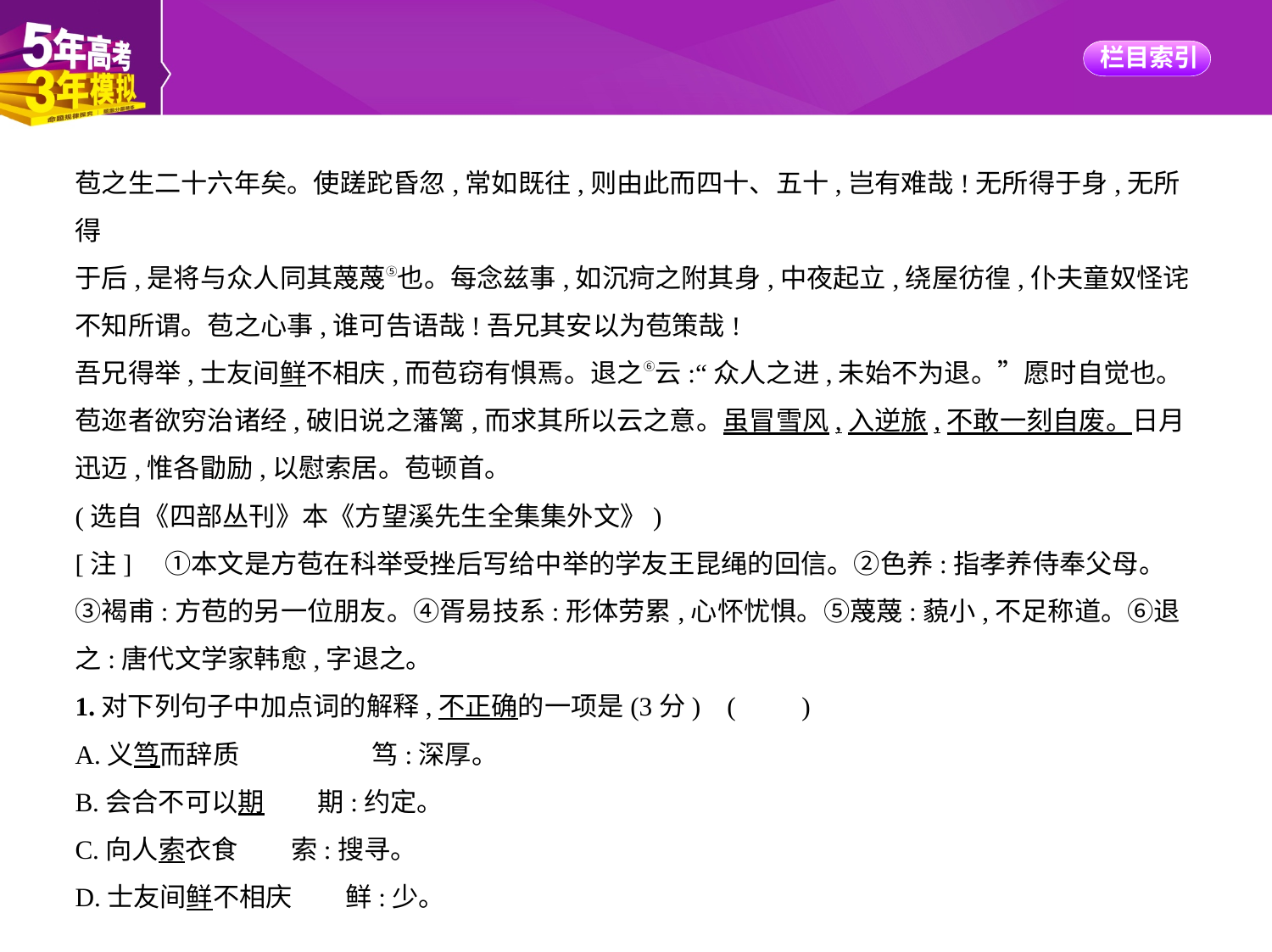

苞之生二十六年矣。使蹉跎昏忽,常如既往,则由此而四十、五十,岂有难哉!无所得于身,无所得
于后,是将与众人同其蔑蔑⑤也。每念兹事,如沉疴之附其身,中夜起立,绕屋彷徨,仆夫童奴怪诧
不知所谓。苞之心事,谁可告语哉!吾兄其安以为苞策哉!
吾兄得举,士友间鲜不相庆,而苞窃有惧焉。退之⑥云:“众人之进,未始不为退。”愿时自觉也。
苞迩者欲穷治诸经,破旧说之藩篱,而求其所以云之意。虽冒雪风,入逆旅,不敢一刻自废。日月
迅迈,惟各勖励,以慰索居。苞顿首。
(选自《四部丛刊》本《方望溪先生全集集外文》)
[注]　①本文是方苞在科举受挫后写给中举的学友王昆绳的回信。②色养:指孝养侍奉父母。
③褐甫:方苞的另一位朋友。④胥易技系:形体劳累,心怀忧惧。⑤蔑蔑:藐小,不足称道。⑥退
之:唐代文学家韩愈,字退之。
1.对下列句子中加点词的解释,不正确的一项是(3分) (　　)
A.义笃而辞质　　　　　笃:深厚。
B.会合不可以期　　期:约定。
C.向人索衣食　　索:搜寻。
D.士友间鲜不相庆　　鲜:少。